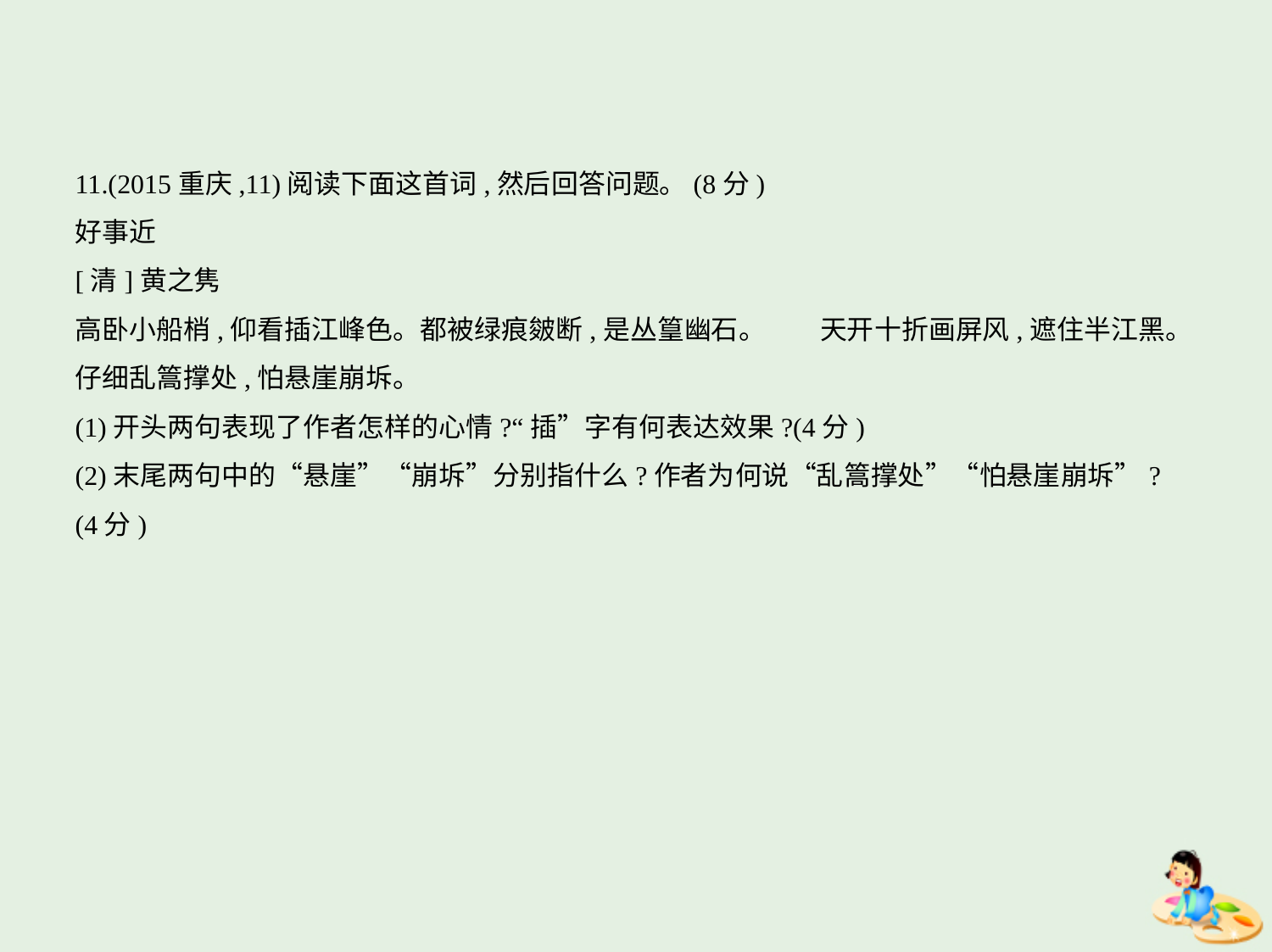

11.(2015重庆,11)阅读下面这首词,然后回答问题。(8分)
好事近
[清]黄之隽
高卧小船梢,仰看插江峰色。都被绿痕皴断,是丛篁幽石。　　天开十折画屏风,遮住半江黑。
仔细乱篙撑处,怕悬崖崩坼。
(1)开头两句表现了作者怎样的心情?“插”字有何表达效果?(4分)
(2)末尾两句中的“悬崖”“崩坼”分别指什么?作者为何说“乱篙撑处”“怕悬崖崩坼”?
(4分)